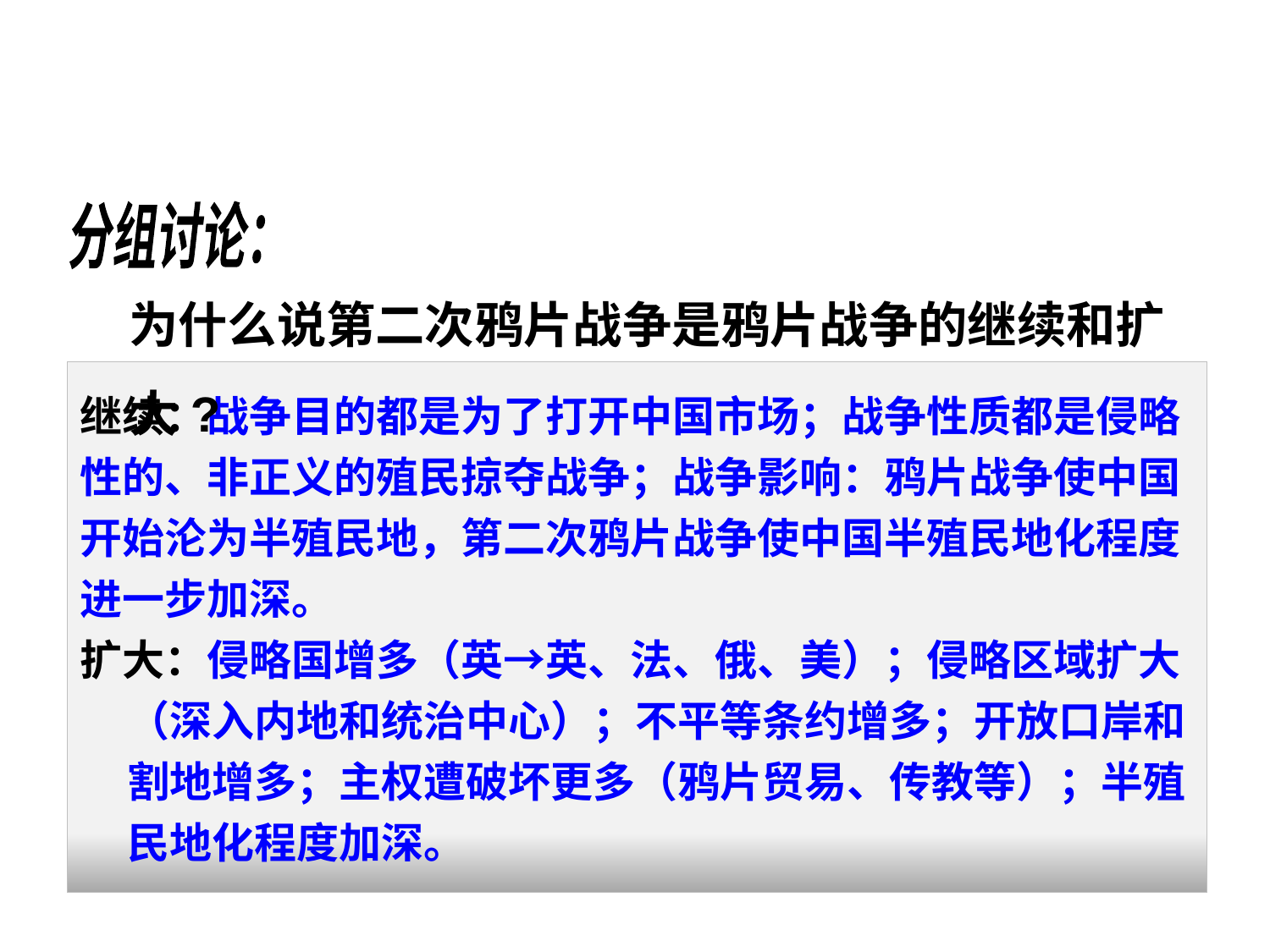

分组讨论：
为什么说第二次鸦片战争是鸦片战争的继续和扩大?

继续：战争目的都是为了打开中国市场；战争性质都是侵略
性的、非正义的殖民掠夺战争；战争影响：鸦片战争使中国
开始沦为半殖民地，第二次鸦片战争使中国半殖民地化程度
进一步加深。
扩大：侵略国增多（英→英、法、俄、美）；侵略区域扩大（深入内地和统治中心）；不平等条约增多；开放口岸和割地增多；主权遭破坏更多（鸦片贸易、传教等）；半殖民地化程度加深。